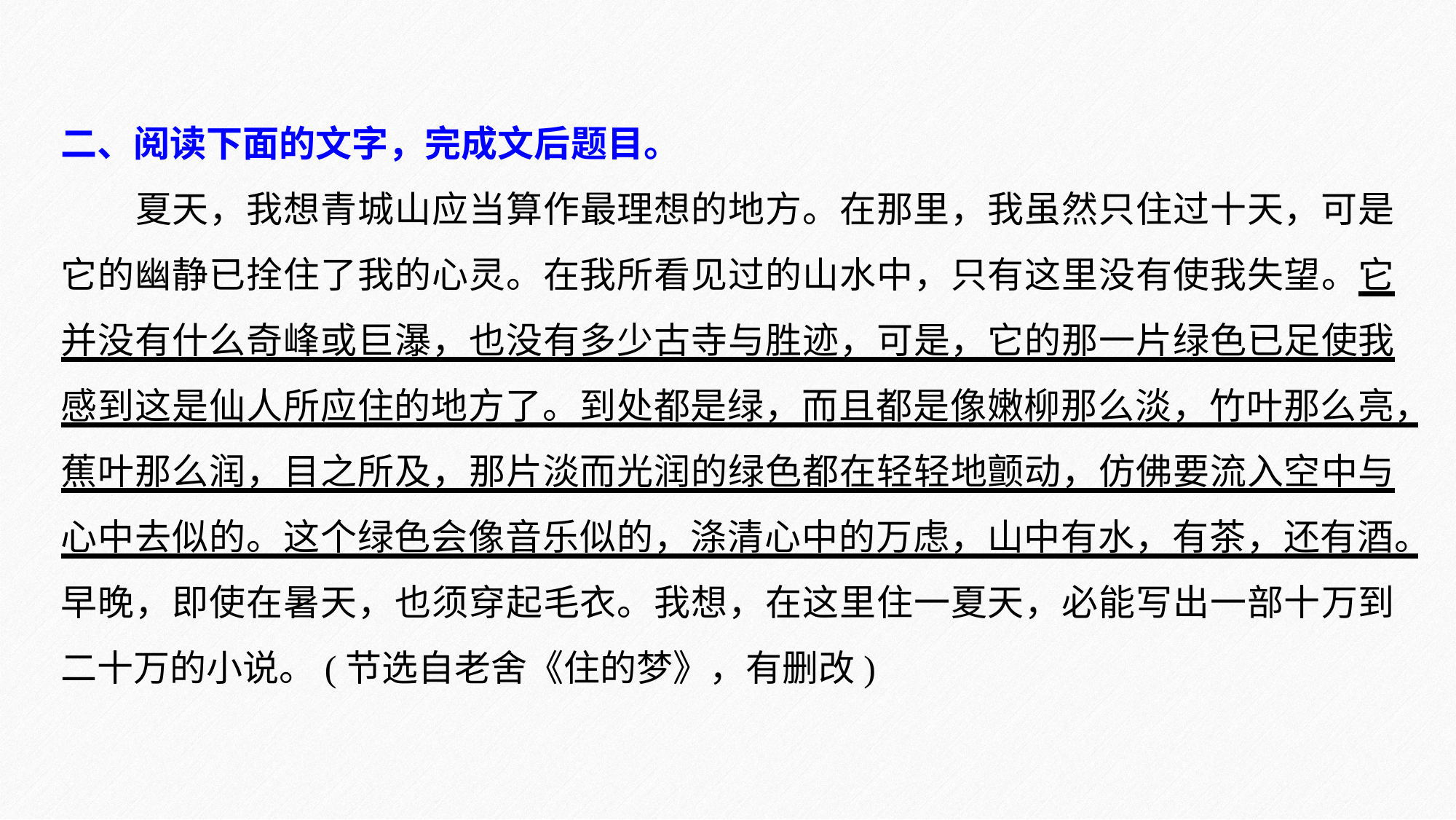

二、阅读下面的文字，完成文后题目。
夏天，我想青城山应当算作最理想的地方。在那里，我虽然只住过十天，可是它的幽静已拴住了我的心灵。在我所看见过的山水中，只有这里没有使我失望。它并没有什么奇峰或巨瀑，也没有多少古寺与胜迹，可是，它的那一片绿色已足使我感到这是仙人所应住的地方了。到处都是绿，而且都是像嫩柳那么淡，竹叶那么亮，蕉叶那么润，目之所及，那片淡而光润的绿色都在轻轻地颤动，仿佛要流入空中与心中去似的。这个绿色会像音乐似的，涤清心中的万虑，山中有水，有茶，还有酒。早晚，即使在暑天，也须穿起毛衣。我想，在这里住一夏天，必能写出一部十万到二十万的小说。(节选自老舍《住的梦》，有删改)